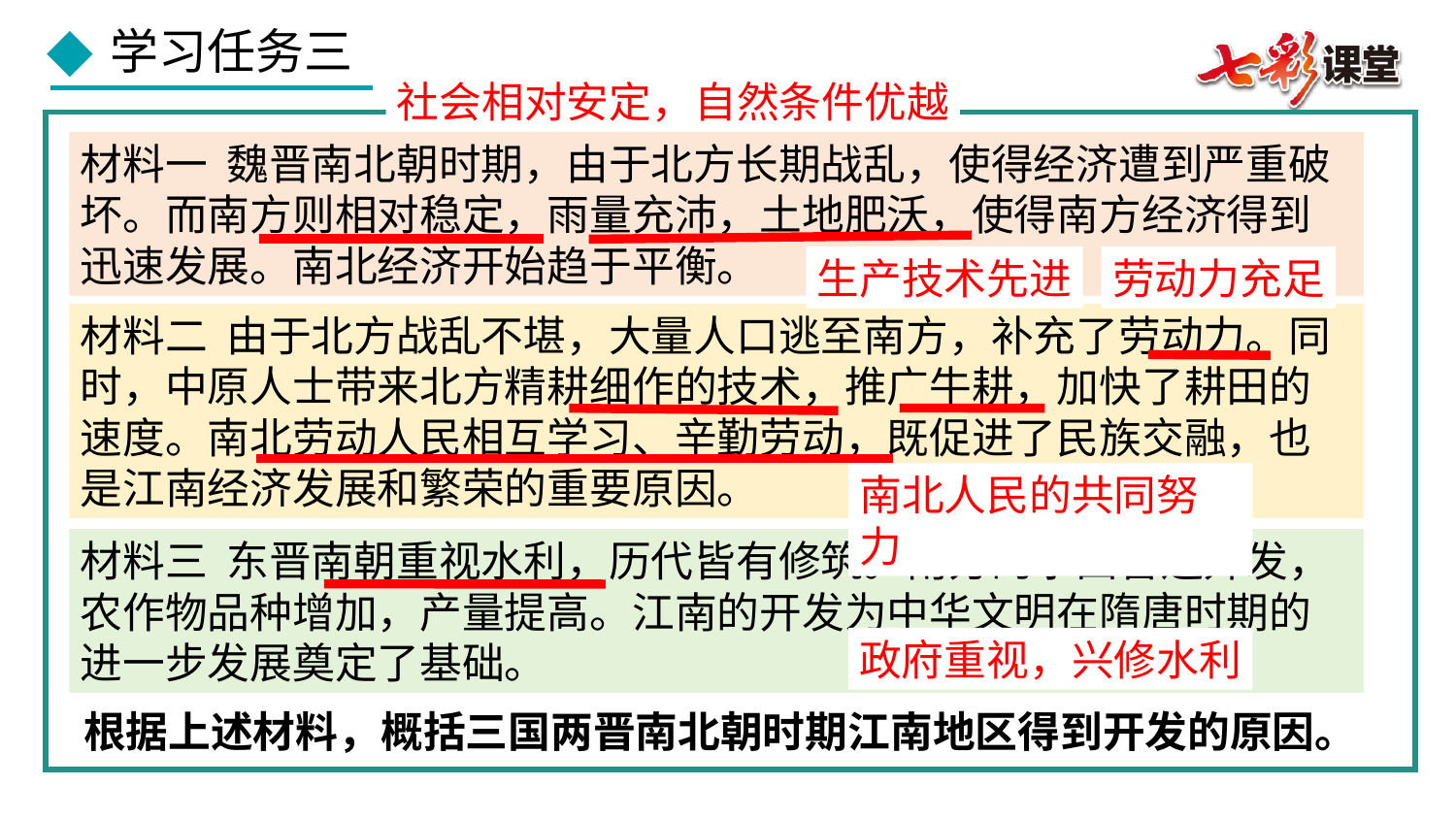

社会相对安定，自然条件优越
材料一  魏晋南北朝时期，由于北方长期战乱，使得经济遭到严重破坏。而南方则相对稳定，雨量充沛，土地肥沃，使得南方经济得到迅速发展。南北经济开始趋于平衡。
生产技术先进
劳动力充足
材料二  由于北方战乱不堪，大量人口逃至南方，补充了劳动力。同时，中原人士带来北方精耕细作的技术，推广牛耕，加快了耕田的速度。南北劳动人民相互学习、辛勤劳动，既促进了民族交融，也是江南经济发展和繁荣的重要原因。
南北人民的共同努力
材料三  东晋南朝重视水利，历代皆有修筑。南方的水田普遍开发，农作物品种增加，产量提高。江南的开发为中华文明在隋唐时期的进一步发展奠定了基础。
政府重视，兴修水利
根据上述材料，概括三国两晋南北朝时期江南地区得到开发的原因。